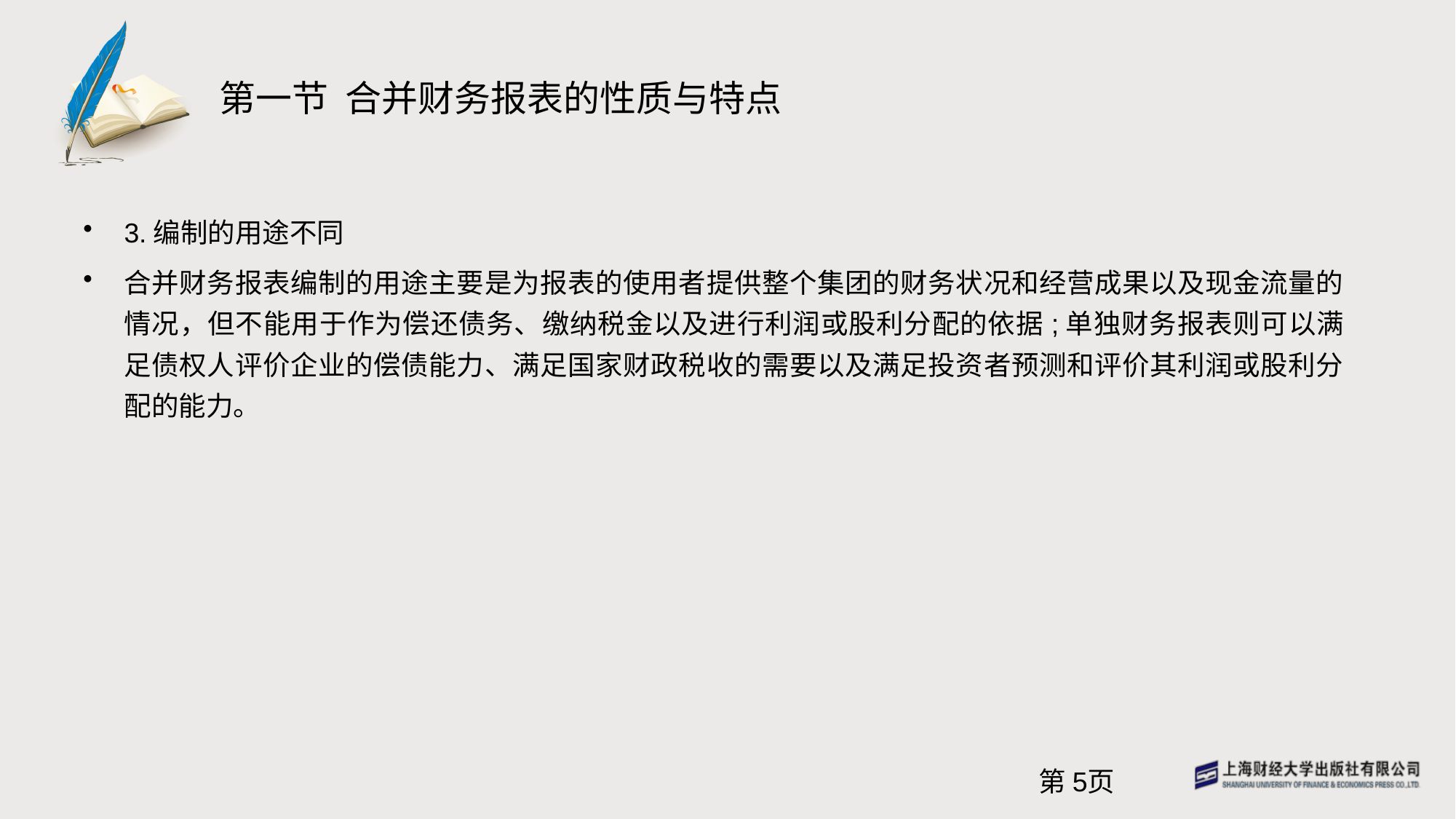

# 第一节  合并财务报表的性质与特点
3.编制的用途不同
合并财务报表编制的用途主要是为报表的使用者提供整个集团的财务状况和经营成果以及现金流量的情况，但不能用于作为偿还债务、缴纳税金以及进行利润或股利分配的依据;单独财务报表则可以满足债权人评价企业的偿债能力、满足国家财政税收的需要以及满足投资者预测和评价其利润或股利分配的能力。

5